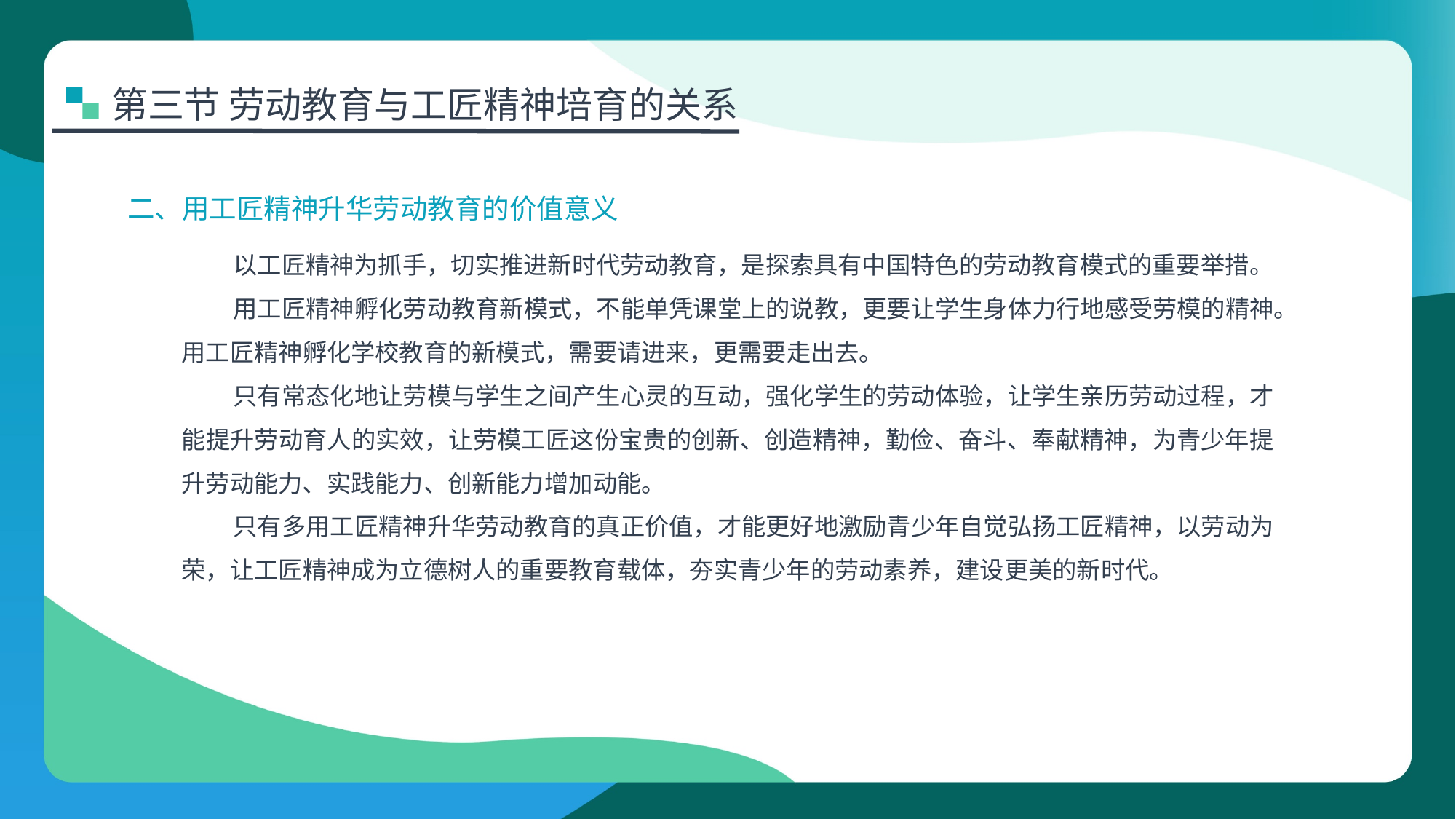

第三节 劳动教育与工匠精神培育的关系

二、用工匠精神升华劳动教育的价值意义
以工匠精神为抓手，切实推进新时代劳动教育，是探索具有中国特色的劳动教育模式的重要举措。
用工匠精神孵化劳动教育新模式，不能单凭课堂上的说教，更要让学生身体力行地感受劳模的精神。用工匠精神孵化学校教育的新模式，需要请进来，更需要走出去。
只有常态化地让劳模与学生之间产生心灵的互动，强化学生的劳动体验，让学生亲历劳动过程，才能提升劳动育人的实效，让劳模工匠这份宝贵的创新、创造精神，勤俭、奋斗、奉献精神，为青少年提升劳动能力、实践能力、创新能力增加动能。
只有多用工匠精神升华劳动教育的真正价值，才能更好地激励青少年自觉弘扬工匠精神，以劳动为荣，让工匠精神成为立德树人的重要教育载体，夯实青少年的劳动素养，建设更美的新时代。